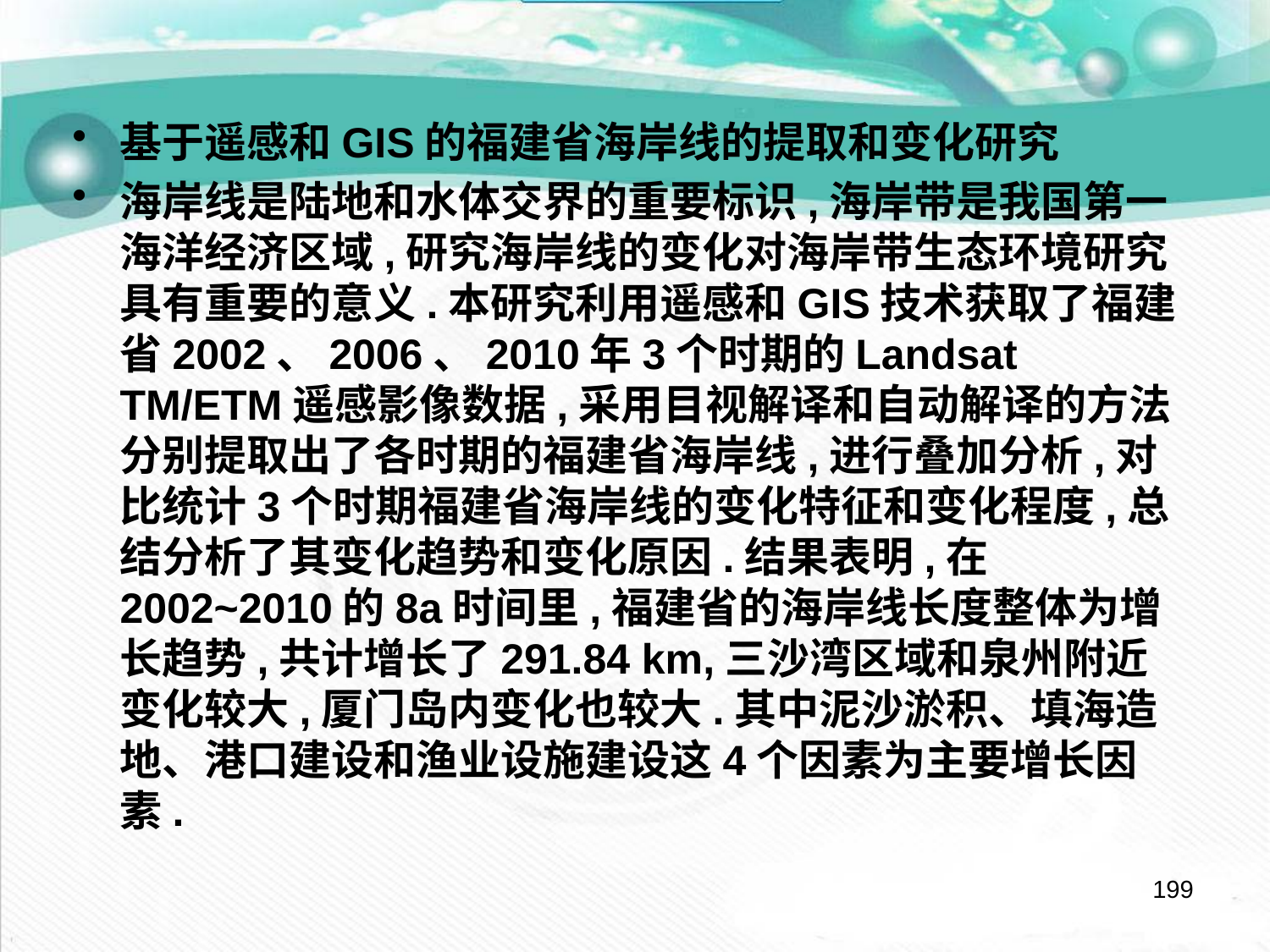

基于遥感和GIS的福建省海岸线的提取和变化研究
海岸线是陆地和水体交界的重要标识,海岸带是我国第一海洋经济区域,研究海岸线的变化对海岸带生态环境研究具有重要的意义.本研究利用遥感和GIS技术获取了福建省2002、2006、2010年3个时期的Landsat TM/ETM遥感影像数据,采用目视解译和自动解译的方法分别提取出了各时期的福建省海岸线,进行叠加分析,对比统计3个时期福建省海岸线的变化特征和变化程度,总结分析了其变化趋势和变化原因.结果表明,在2002~2010的8a时间里,福建省的海岸线长度整体为增长趋势,共计增长了291.84 km,三沙湾区域和泉州附近变化较大,厦门岛内变化也较大.其中泥沙淤积、填海造地、港口建设和渔业设施建设这4个因素为主要增长因素.
199